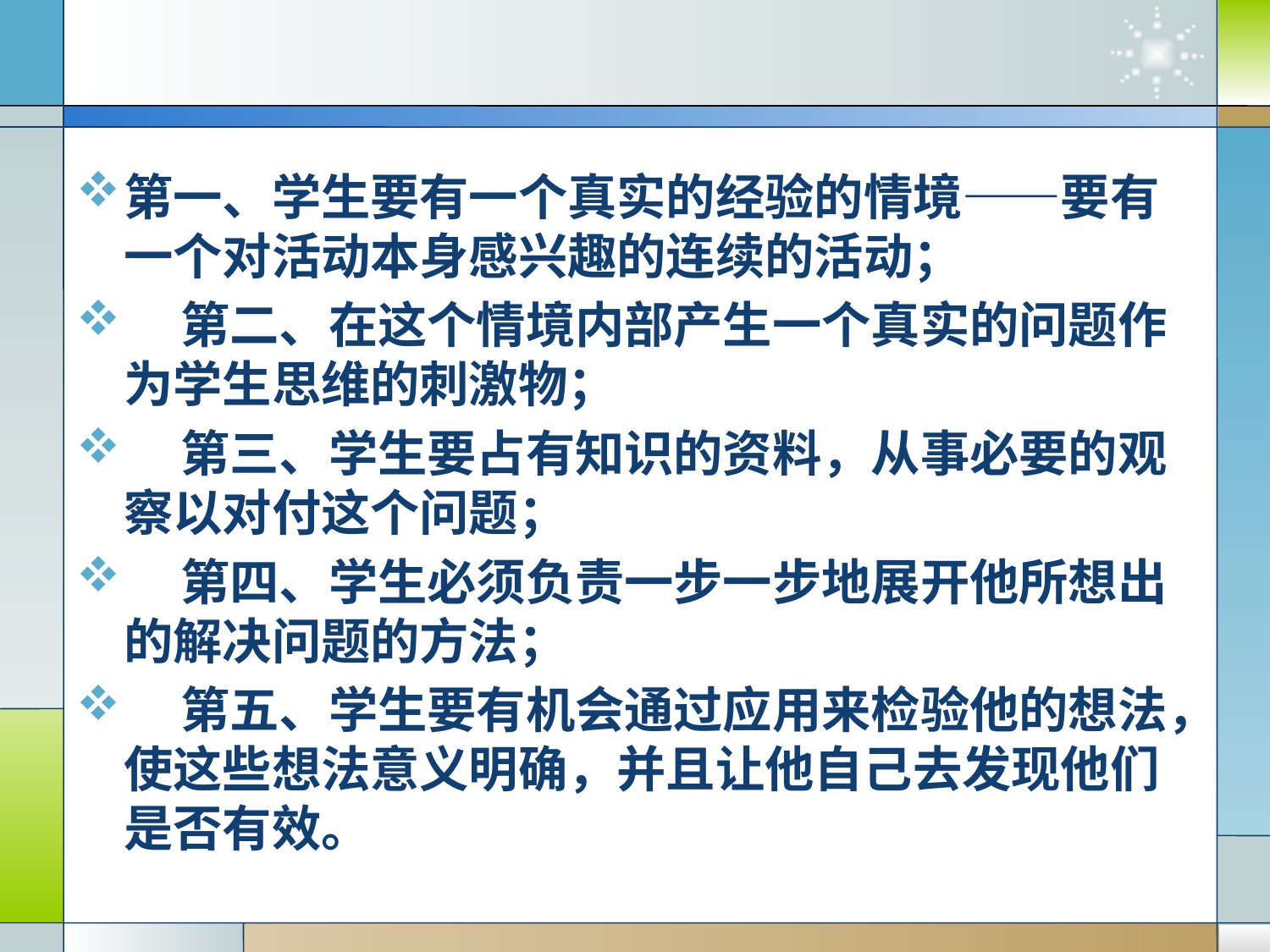

第一、学生要有一个真实的经验的情境——要有一个对活动本身感兴趣的连续的活动；
    第二、在这个情境内部产生一个真实的问题作为学生思维的刺激物；
    第三、学生要占有知识的资料，从事必要的观察以对付这个问题；
    第四、学生必须负责一步一步地展开他所想出的解决问题的方法；
    第五、学生要有机会通过应用来检验他的想法，使这些想法意义明确，并且让他自己去发现他们是否有效。